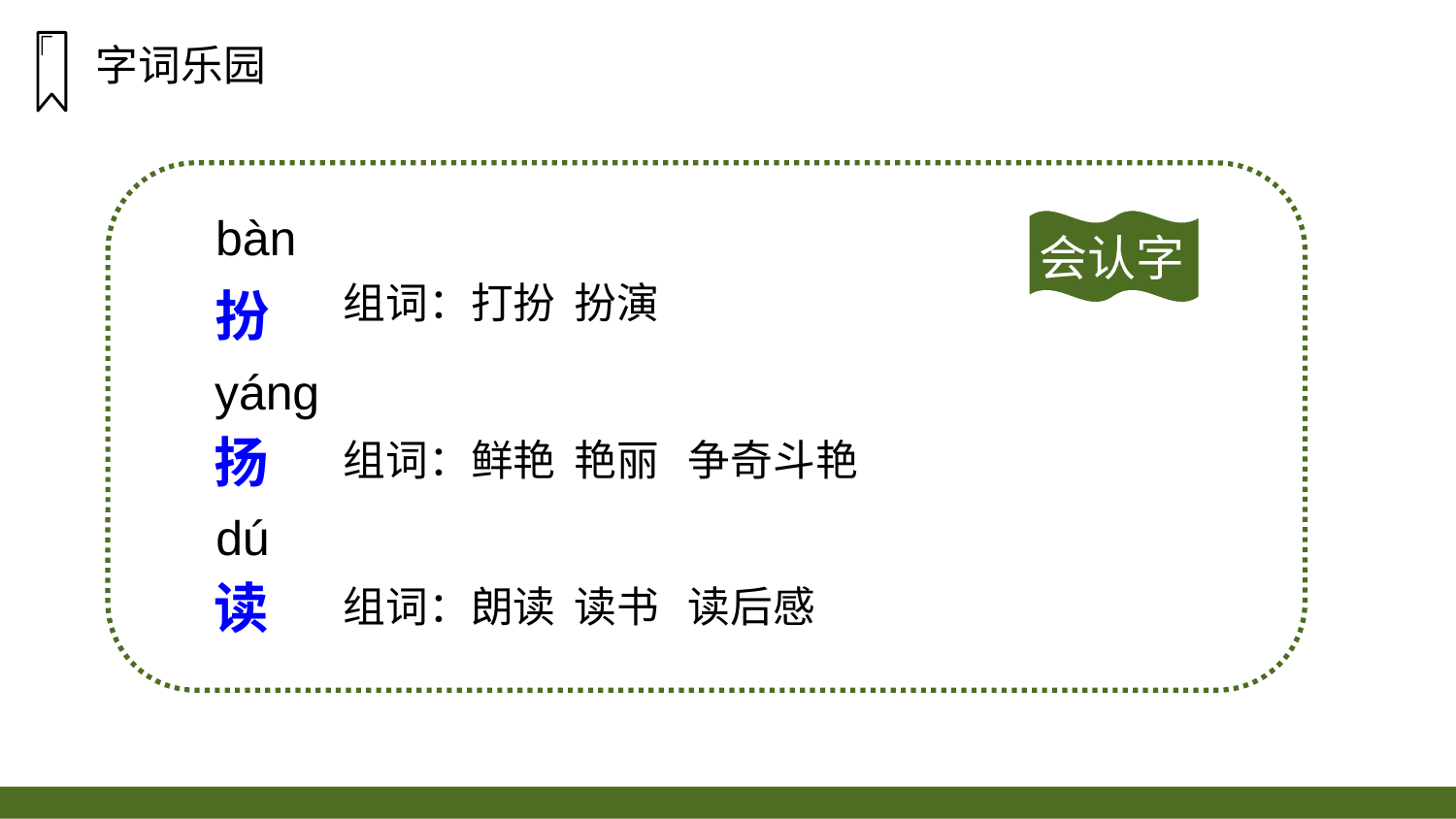

字词乐园

bàn
会认字
组词：打扮  扮演
扮
yánɡ
扬
组词：鲜艳  艳丽   争奇斗艳
dú
读
组词：朗读  读书   读后感